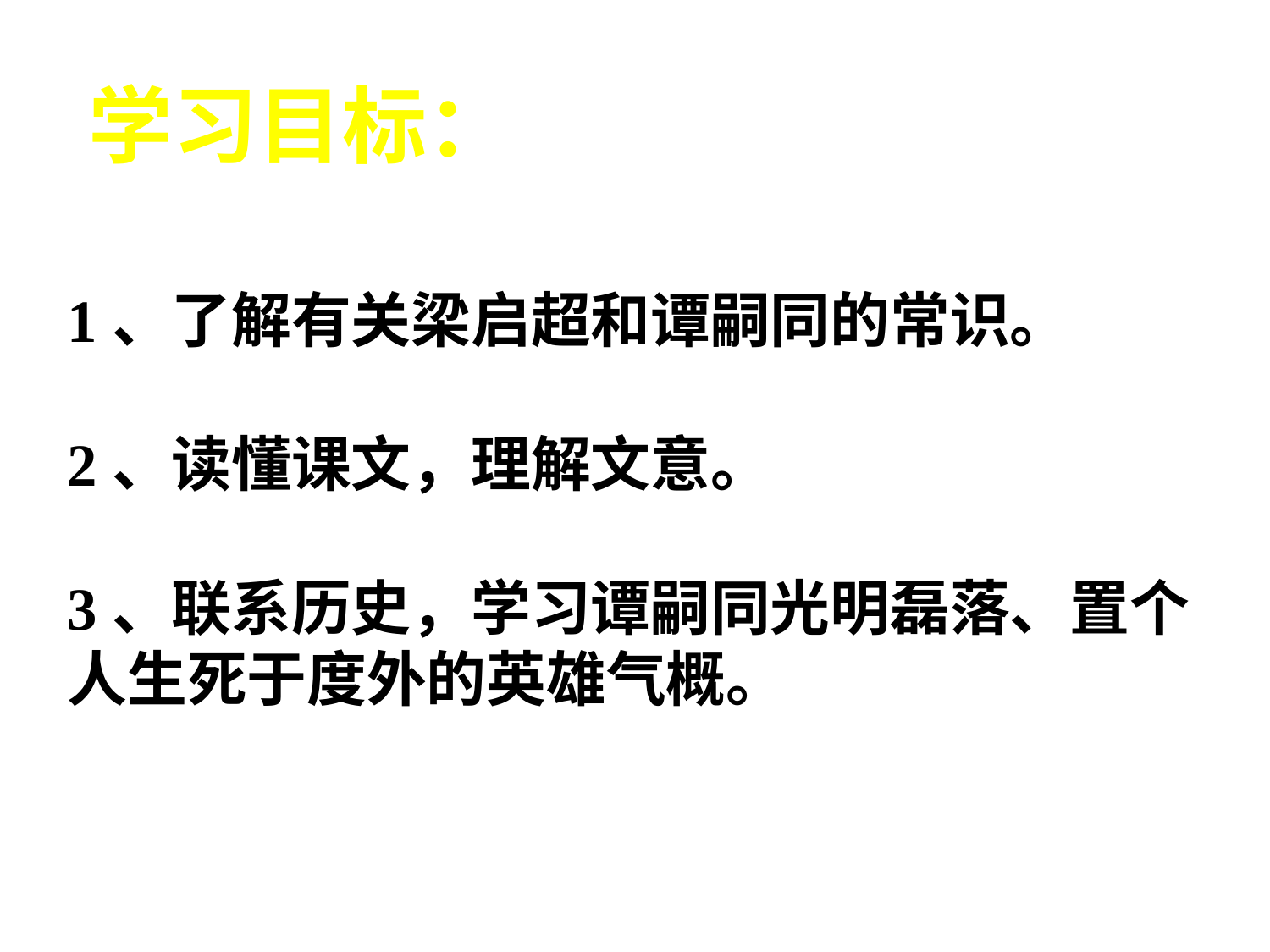

学习目标：
1、了解有关梁启超和谭嗣同的常识。

2、读懂课文，理解文意。

3、联系历史，学习谭嗣同光明磊落、置个人生死于度外的英雄气概。